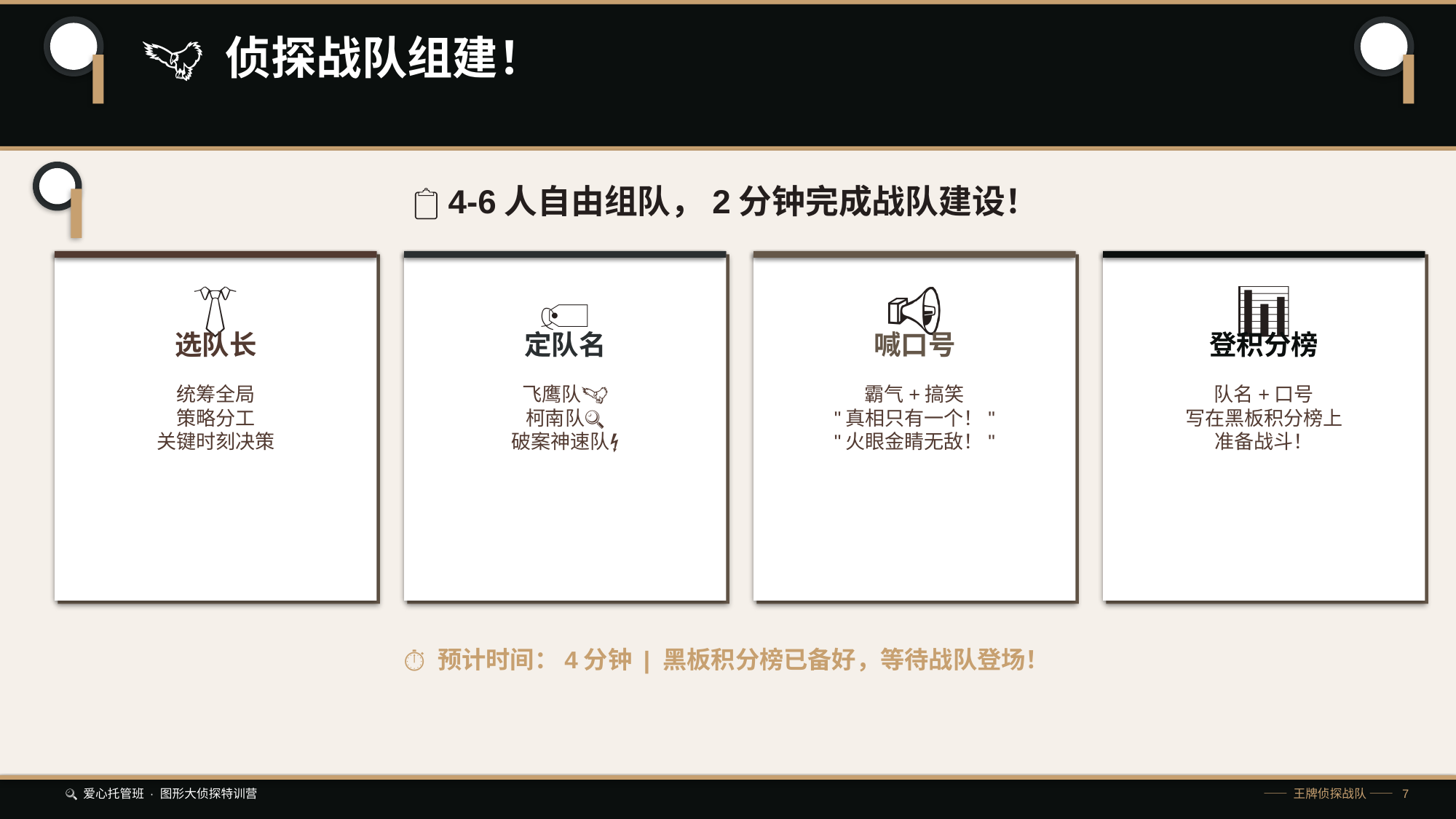

🦅 侦探战队组建！

📋 4-6人自由组队，2分钟完成战队建设！

👔
🏷️
📢
📊
选队长
定队名
喊口号
登积分榜
统筹全局
策略分工
关键时刻决策
飞鹰队🦅
柯南队🔍
破案神速队⚡
霸气+搞笑
"真相只有一个！"
"火眼金睛无敌！"
队名+口号
写在黑板积分榜上
准备战斗！
⏱ 预计时间：4分钟 | 黑板积分榜已备好，等待战队登场！

🔍 爱心托管班 · 图形大侦探特训营
—— 王牌侦探战队 ——  7